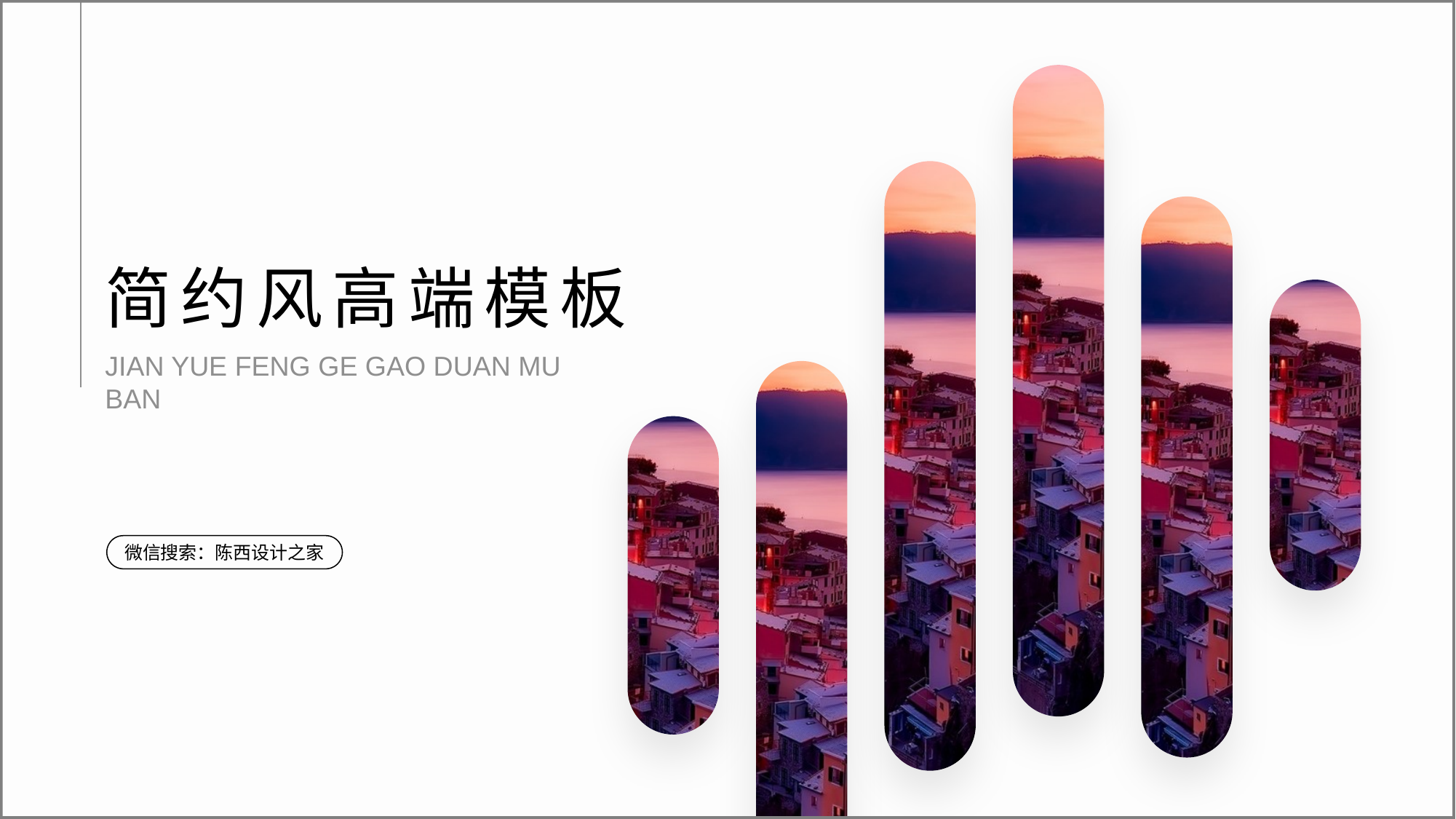

简约风高端模板
JIAN YUE FENG GE GAO DUAN MU BAN

微信搜索：陈西设计之家